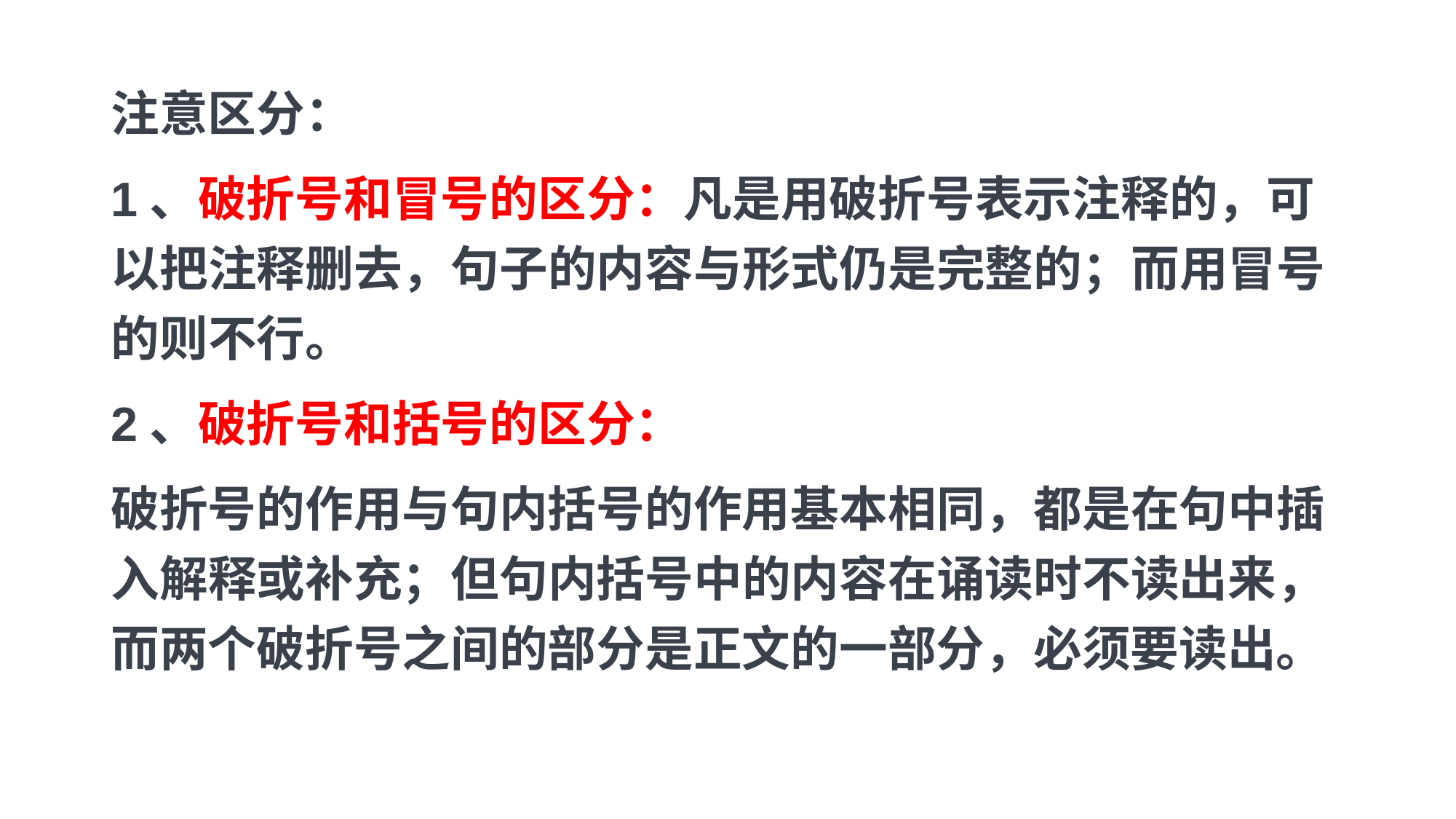

注意区分：
1、破折号和冒号的区分：凡是用破折号表示注释的，可以把注释删去，句子的内容与形式仍是完整的；而用冒号的则不行。
2、破折号和括号的区分：
破折号的作用与句内括号的作用基本相同，都是在句中插入解释或补充；但句内括号中的内容在诵读时不读出来，而两个破折号之间的部分是正文的一部分，必须要读出。